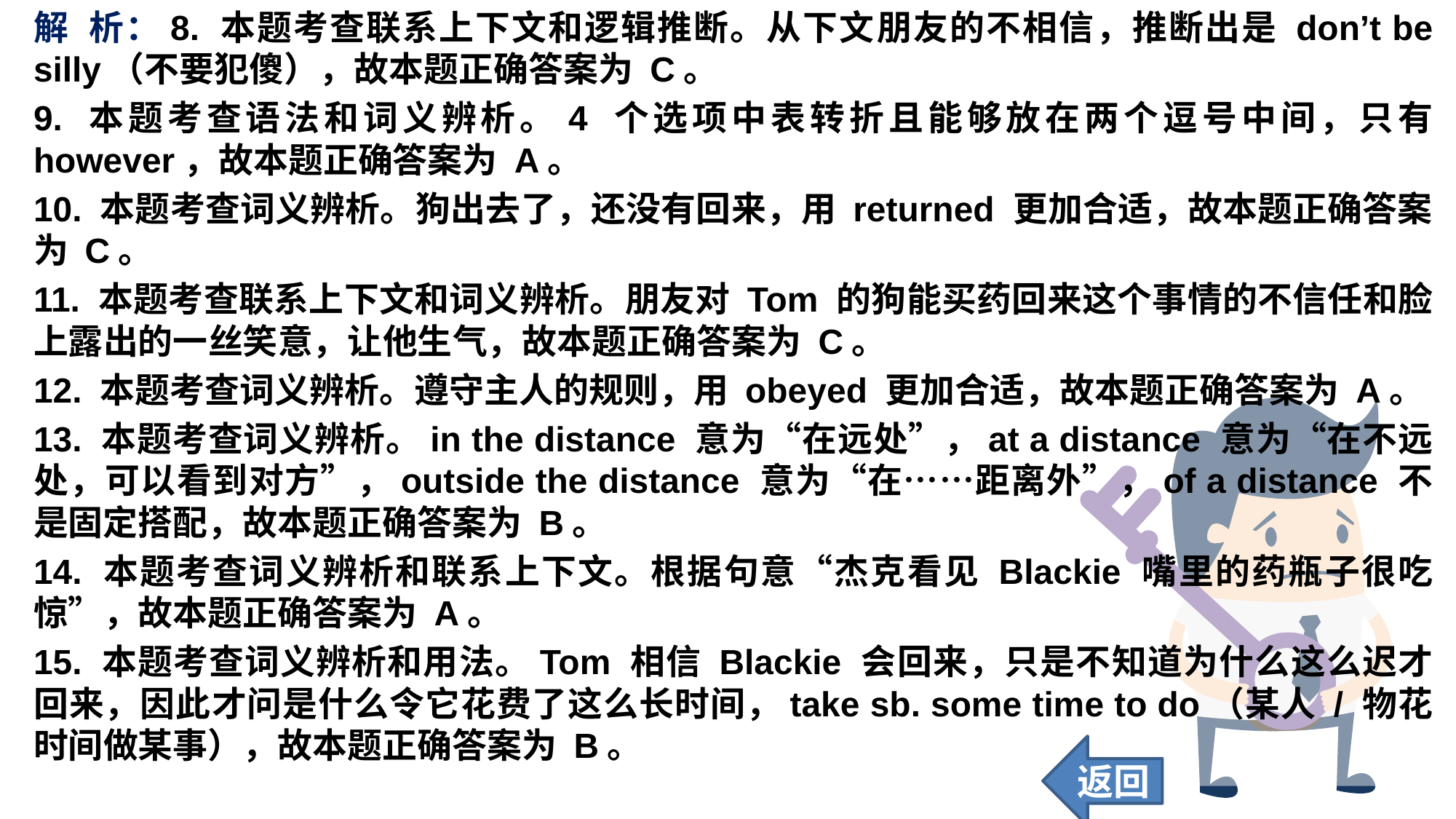

解  析：8. 本题考查联系上下文和逻辑推断。从下文朋友的不相信，推断出是 don’t be silly（不要犯傻），故本题正确答案为 C。
9. 本题考查语法和词义辨析。4 个选项中表转折且能够放在两个逗号中间，只有 however，故本题正确答案为 A。
10. 本题考查词义辨析。狗出去了，还没有回来，用 returned 更加合适，故本题正确答案为 C。
11. 本题考查联系上下文和词义辨析。朋友对 Tom 的狗能买药回来这个事情的不信任和脸上露出的一丝笑意，让他生气，故本题正确答案为 C。
12. 本题考查词义辨析。遵守主人的规则，用 obeyed 更加合适，故本题正确答案为 A。
13. 本题考查词义辨析。in the distance 意为“在远处”，at a distance 意为“在不远处，可以看到对方”，outside the distance 意为“在……距离外”，of a distance 不是固定搭配，故本题正确答案为 B。
14. 本题考查词义辨析和联系上下文。根据句意“杰克看见 Blackie 嘴里的药瓶子很吃惊”，故本题正确答案为 A。
15. 本题考查词义辨析和用法。Tom 相信 Blackie 会回来，只是不知道为什么这么迟才回来，因此才问是什么令它花费了这么长时间，take sb. some time to do（某人 / 物花时间做某事），故本题正确答案为 B。

返回
29